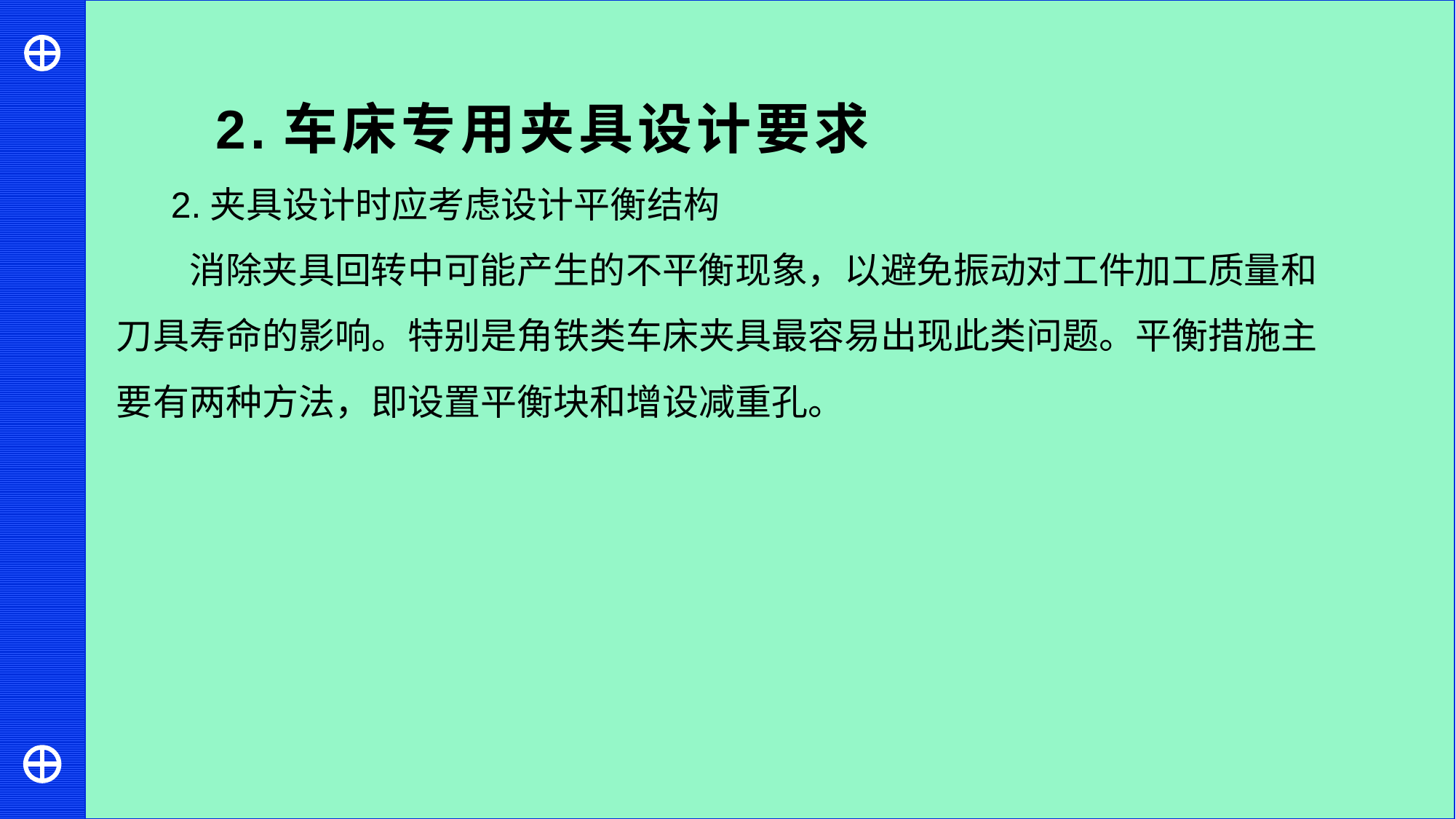

2.车床专用夹具设计要求
2.夹具设计时应考虑设计平衡结构
消除夹具回转中可能产生的不平衡现象，以避免振动对工件加工质量和刀具寿命的影响。特别是角铁类车床夹具最容易出现此类问题。平衡措施主要有两种方法，即设置平衡块和增设减重孔。